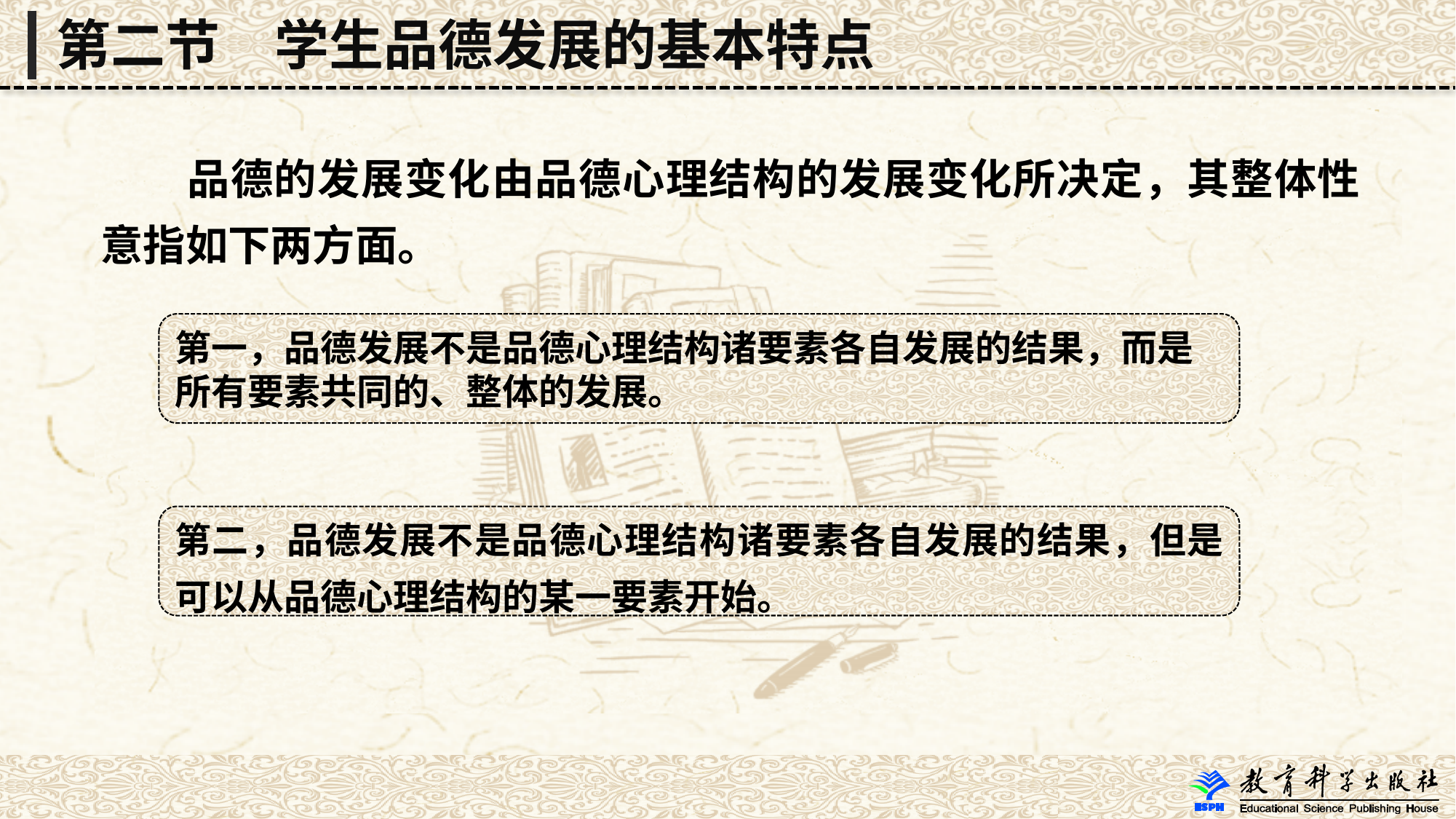

第二节　学生品德发展的基本特点
       品德的发展变化由品德心理结构的发展变化所决定，其整体性意指如下两方面。

第一，品德发展不是品德心理结构诸要素各自发展的结果，而是所有要素共同的、整体的发展。
第二，品德发展不是品德心理结构诸要素各自发展的结果，但是可以从品德心理结构的某一要素开始。